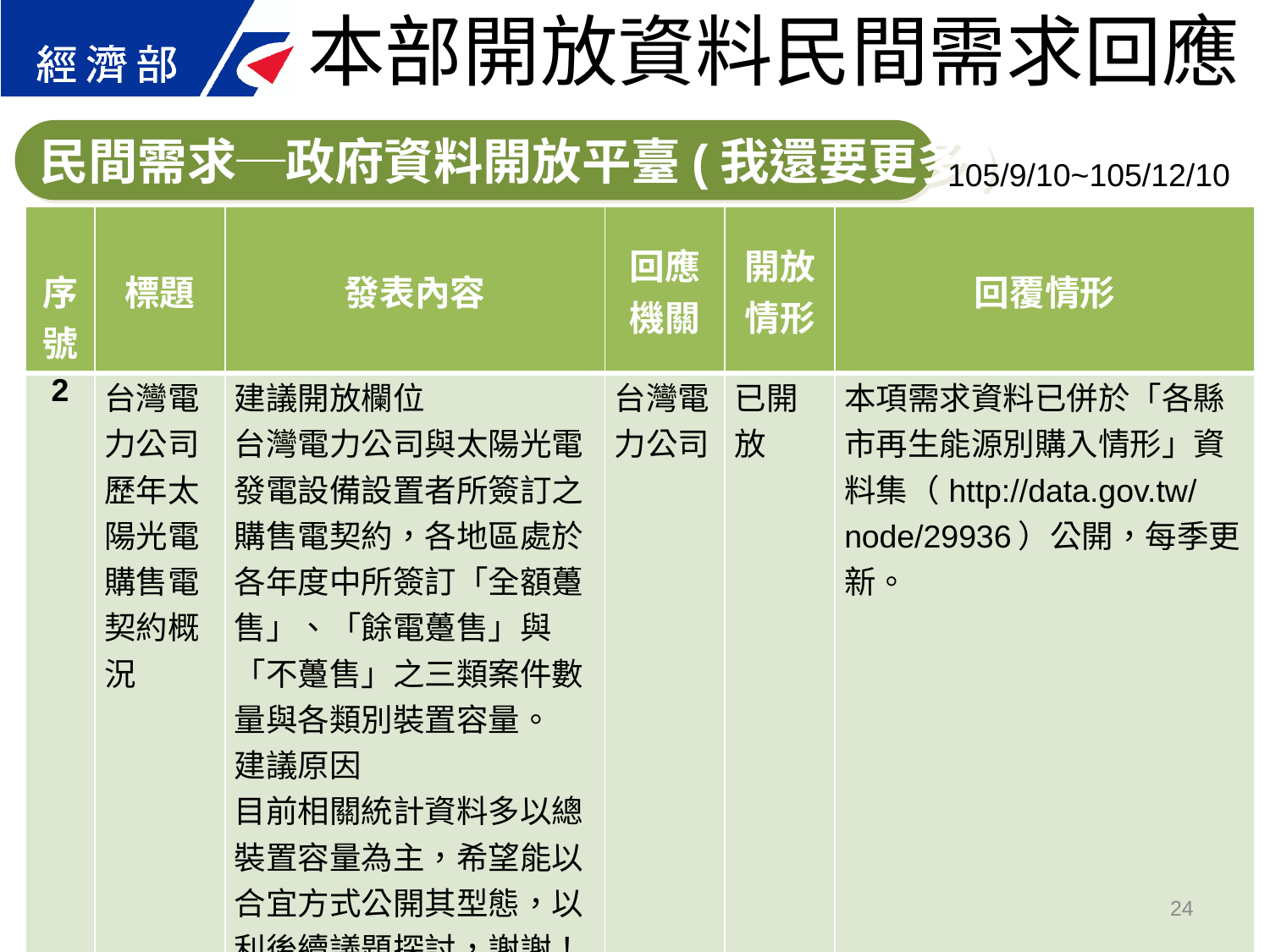

本部開放資料民間需求回應
民間需求─政府資料開放平臺(我還要更多)
105/9/10~105/12/10
| 序號 | 標題 | 發表內容 | 回應 機關 | 開放 情形 | 回覆情形 |
| --- | --- | --- | --- | --- | --- |
| 2 | 台灣電力公司歷年太陽光電購售電契約概況 | 建議開放欄位 台灣電力公司與太陽光電發電設備設置者所簽訂之購售電契約，各地區處於各年度中所簽訂「全額躉售」、「餘電躉售」與「不躉售」之三類案件數量與各類別裝置容量。 建議原因 目前相關統計資料多以總裝置容量為主，希望能以合宜方式公開其型態，以利後續議題探討，謝謝！ | 台灣電力公司 | 已開放 | 本項需求資料已併於「各縣市再生能源別購入情形」資料集（http://data.gov.tw/node/29936）公開，每季更新。 |
24
24